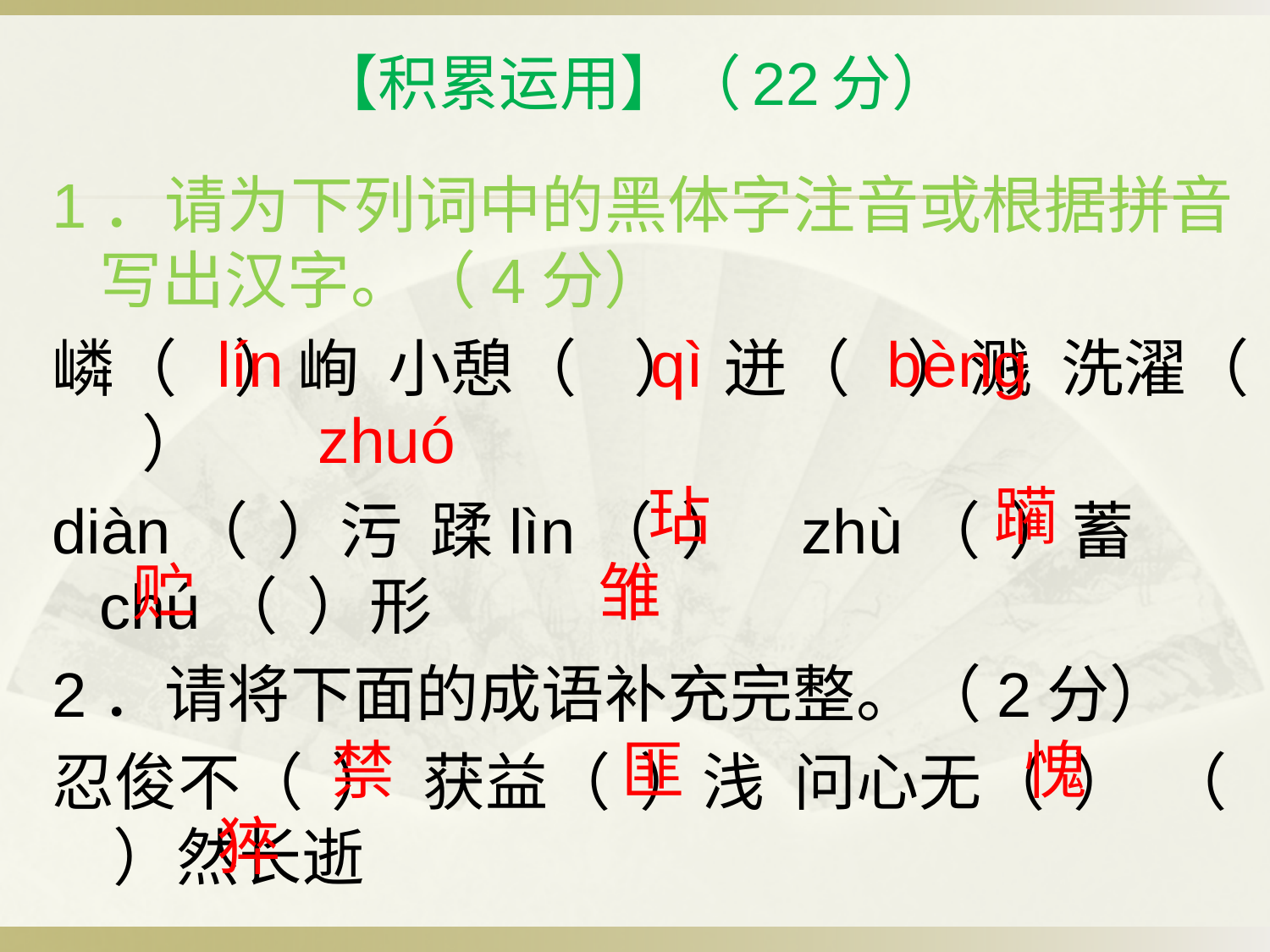

# 【积累运用】（22分）
1．请为下列词中的黑体字注音或根据拼音写出汉字。（4分）
嶙（    ）峋  小憩（    ）  迸（    ）溅  洗濯（    ）
diàn（  ）污  蹂lìn（  ）   zhù（  ）蓄   chú（  ）形
2．请将下面的成语补充完整。（2分）
忍俊不（  ）  获益（  ）浅  问心无（  ）  （  ）然长逝

		lín  			   qì  	  bèng                         zhuó  								  	  玷                    躏               贮                        	雏

		       禁                匪                        愧          	猝